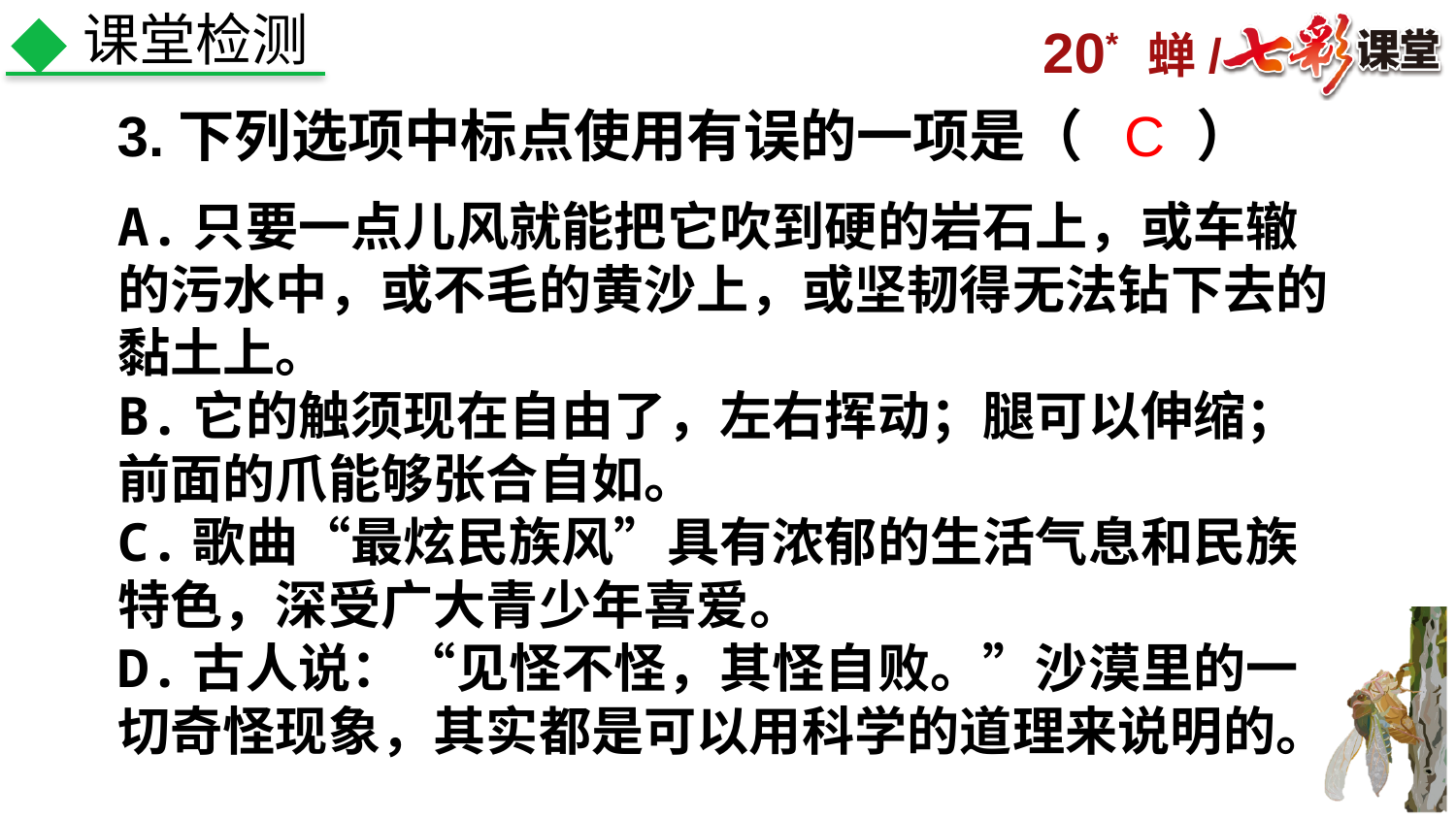

课堂检测

3.下列选项中标点使用有误的一项是（　　）
C
A.只要一点儿风就能把它吹到硬的岩石上，或车辙的污水中，或不毛的黄沙上，或坚韧得无法钻下去的黏土上。
B.它的触须现在自由了，左右挥动；腿可以伸缩；前面的爪能够张合自如。
C.歌曲“最炫民族风”具有浓郁的生活气息和民族特色，深受广大青少年喜爱。
D.古人说：“见怪不怪，其怪自败。”沙漠里的一切奇怪现象，其实都是可以用科学的道理来说明的。